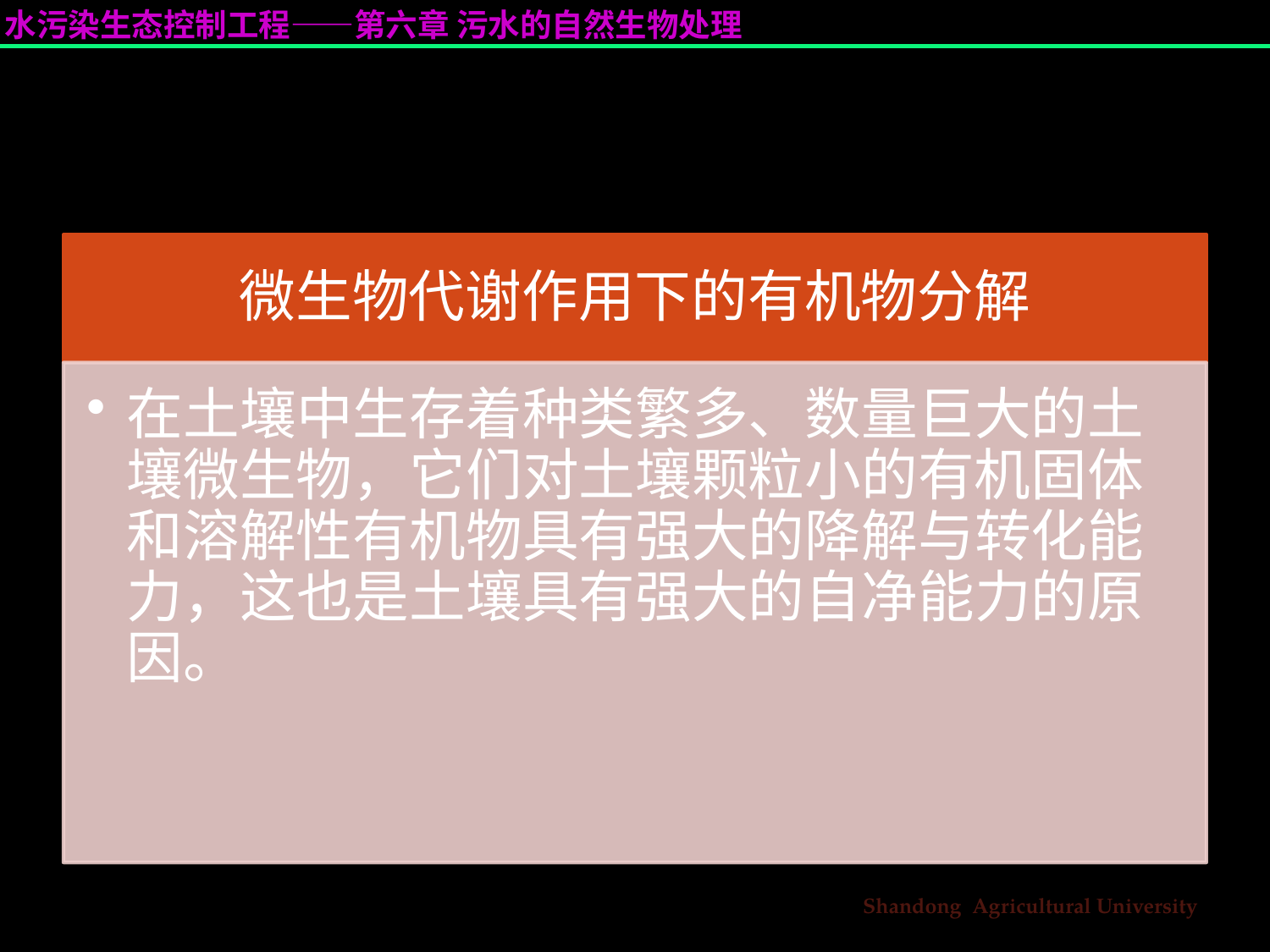

微生物代谢作用下的有机物分解
在土壤中生存着种类繁多、数量巨大的土壤微生物，它们对土壤颗粒小的有机固体和溶解性有机物具有强大的降解与转化能力，这也是土壤具有强大的自净能力的原因。